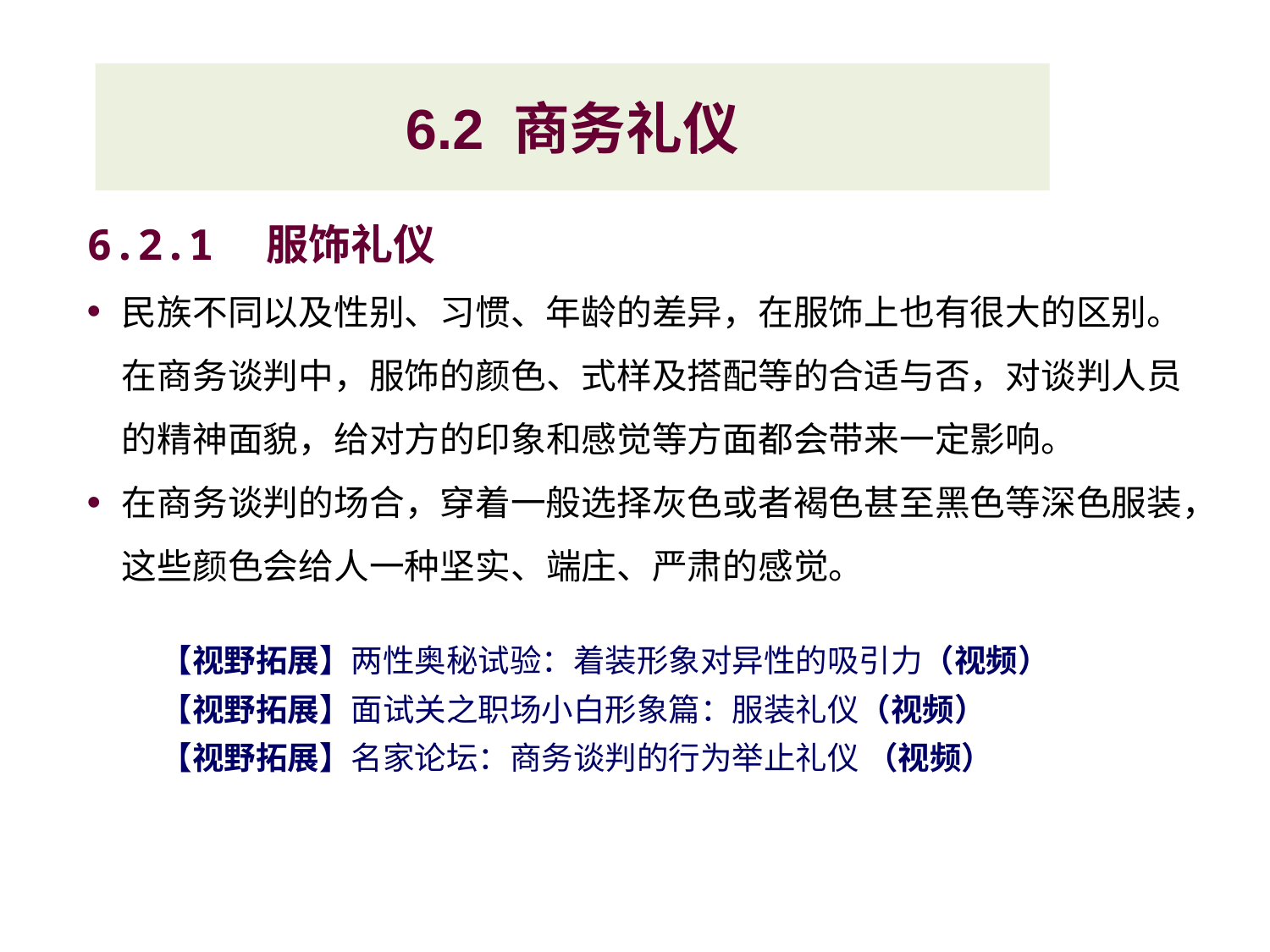

# 6.2 商务礼仪
6.2.1　服饰礼仪
民族不同以及性别、习惯、年龄的差异，在服饰上也有很大的区别。在商务谈判中，服饰的颜色、式样及搭配等的合适与否，对谈判人员的精神面貌，给对方的印象和感觉等方面都会带来一定影响。
在商务谈判的场合，穿着一般选择灰色或者褐色甚至黑色等深色服装，这些颜色会给人一种坚实、端庄、严肃的感觉。
【视野拓展】两性奥秘试验：着装形象对异性的吸引力（视频）
【视野拓展】面试关之职场小白形象篇：服装礼仪（视频）
【视野拓展】名家论坛：商务谈判的行为举止礼仪 （视频）